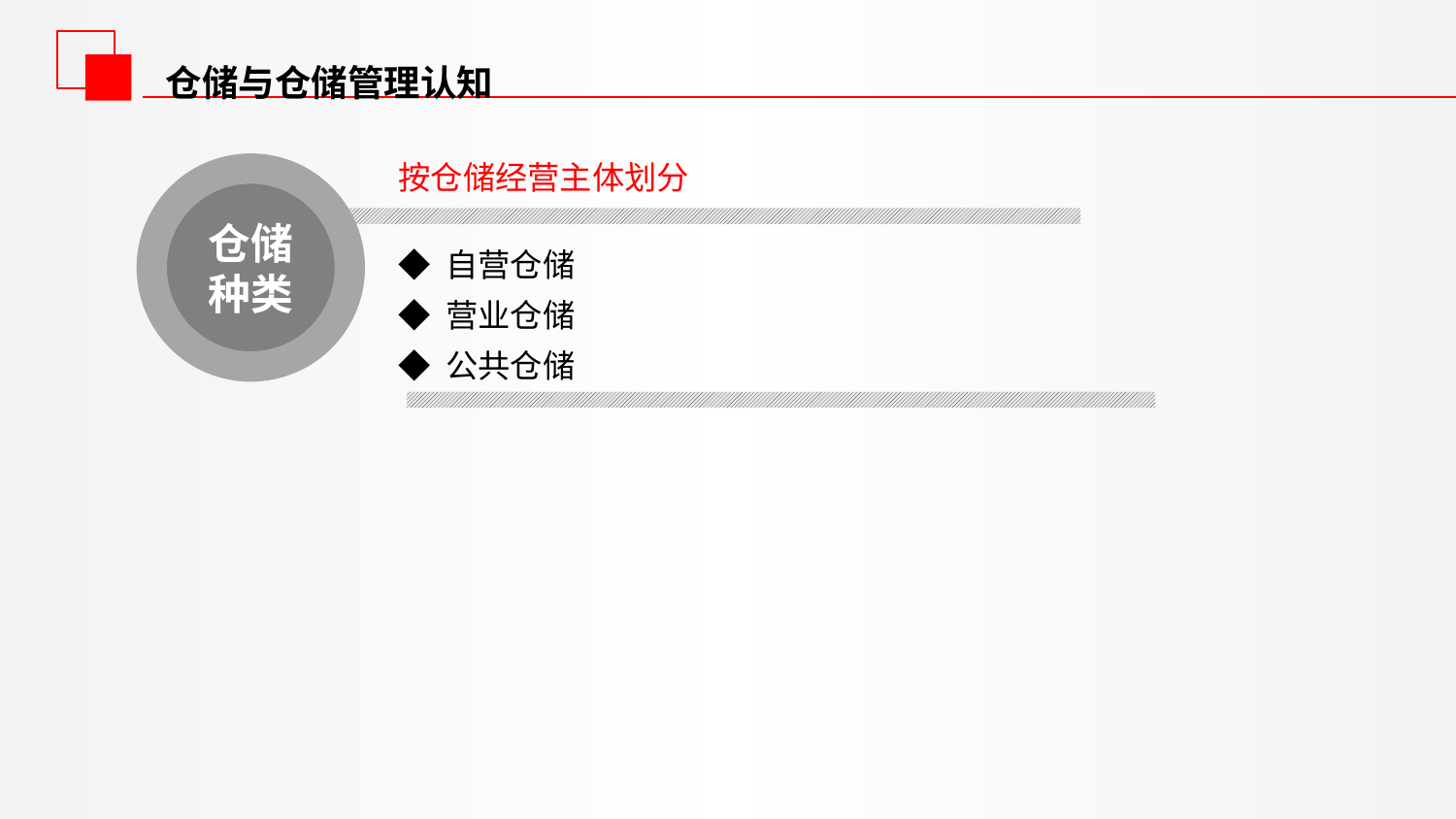

仓储与仓储管理认知
按仓储经营主体划分
仓储种类

◆ 自营仓储
◆ 营业仓储
◆ 公共仓储